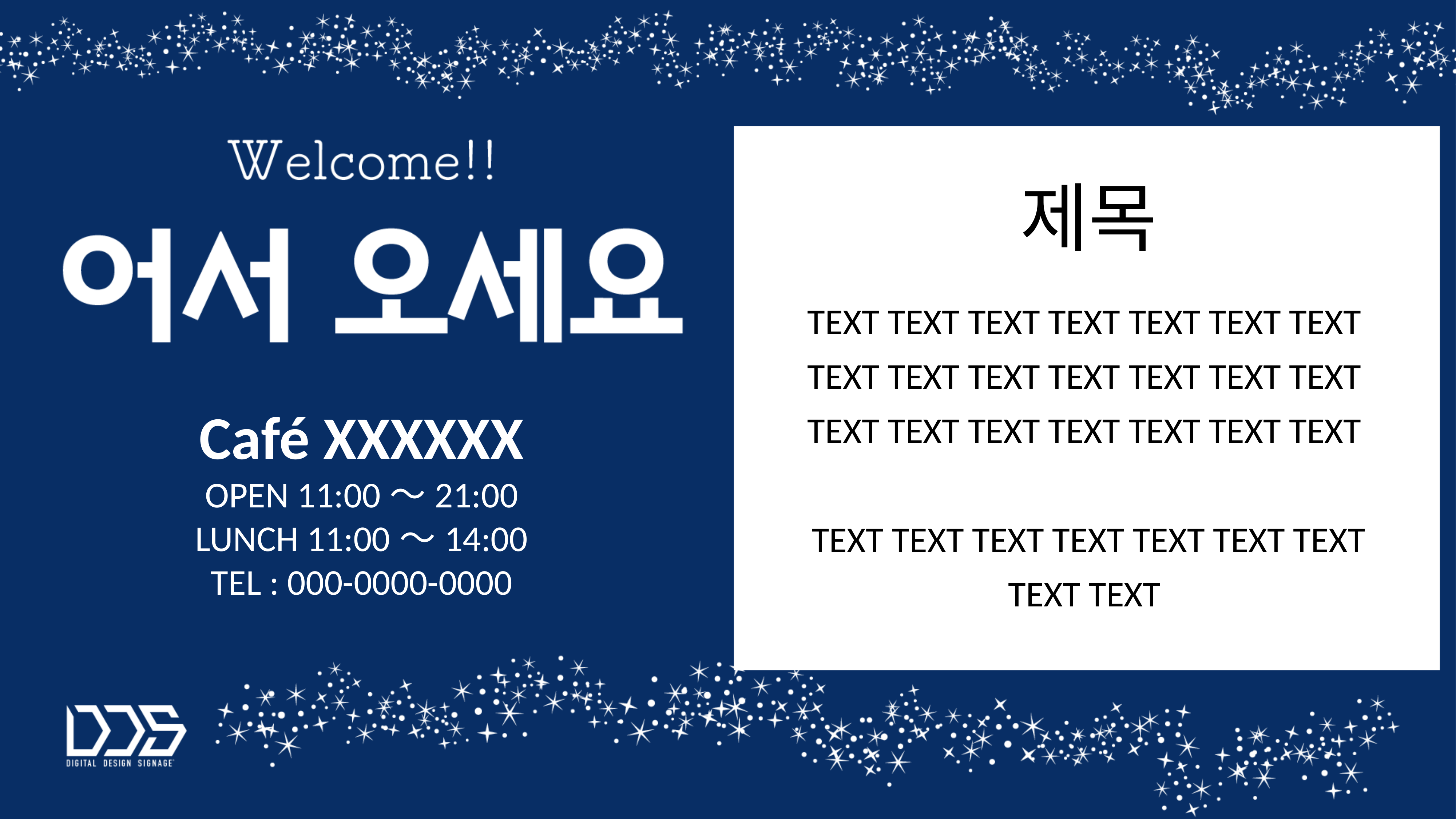

# 제목
TEXT TEXT TEXT TEXT TEXT TEXT TEXT
TEXT TEXT TEXT TEXT TEXT TEXT TEXT
TEXT TEXT TEXT TEXT TEXT TEXT TEXT

TEXT TEXT TEXT TEXT TEXT TEXT TEXT
TEXT TEXT

Café XXXXXX
OPEN 11:00～21:00
LUNCH 11:00～14:00
TEL : 000-0000-0000